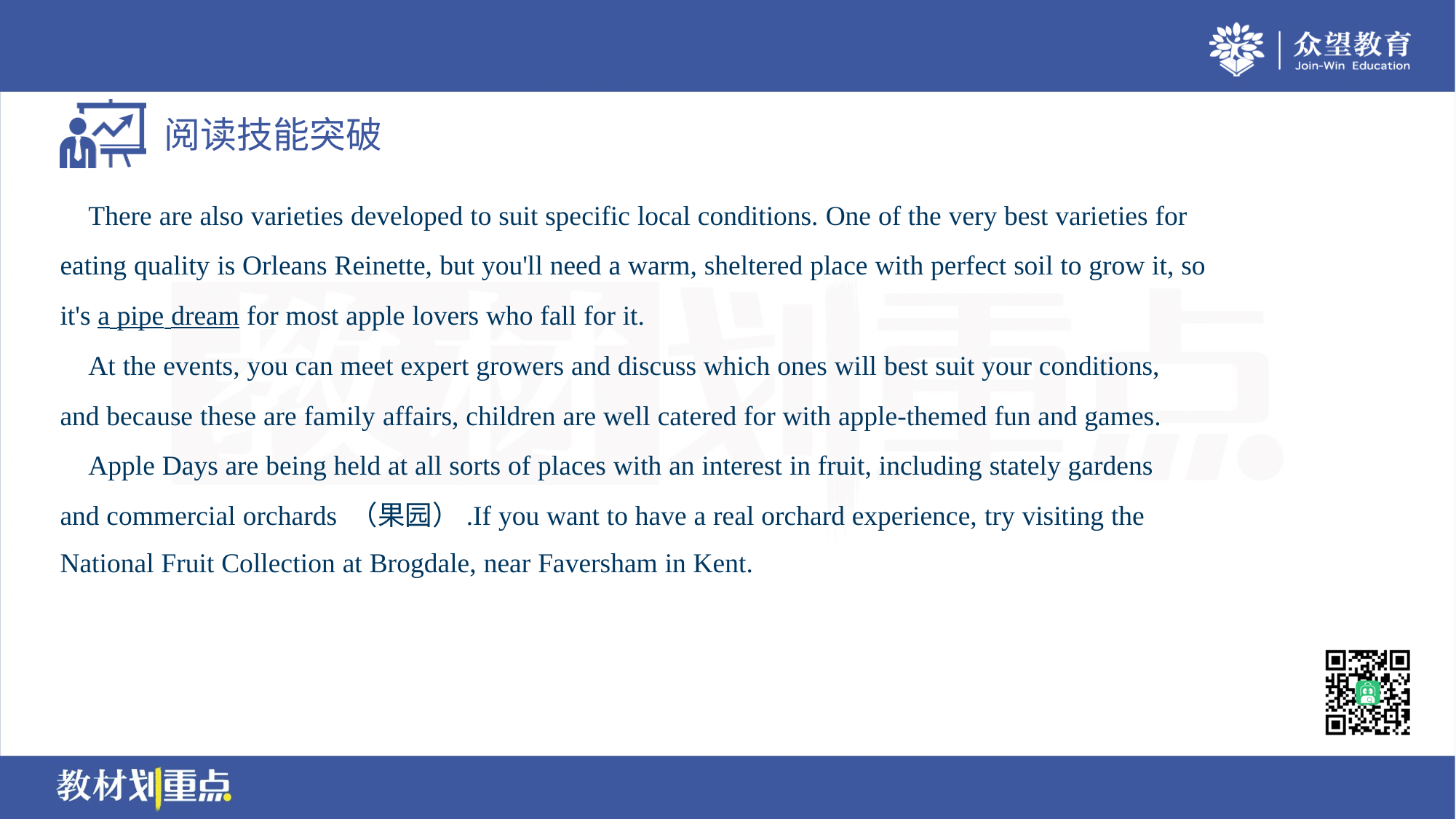

There are also varieties developed to suit specific local conditions. One of the very best varieties for
eating quality is Orleans Reinette, but you'll need a warm, sheltered place with perfect soil to grow it, so
it's a pipe dream for most apple lovers who fall for it.
    At the events, you can meet expert growers and discuss which ones will best suit your conditions,
and because these are family affairs, children are well catered for with apple-themed fun and games.
    Apple Days are being held at all sorts of places with an interest in fruit, including stately gardens
and commercial orchards （果园）.If you want to have a real orchard experience, try visiting the
National Fruit Collection at Brogdale, near Faversham in Kent.